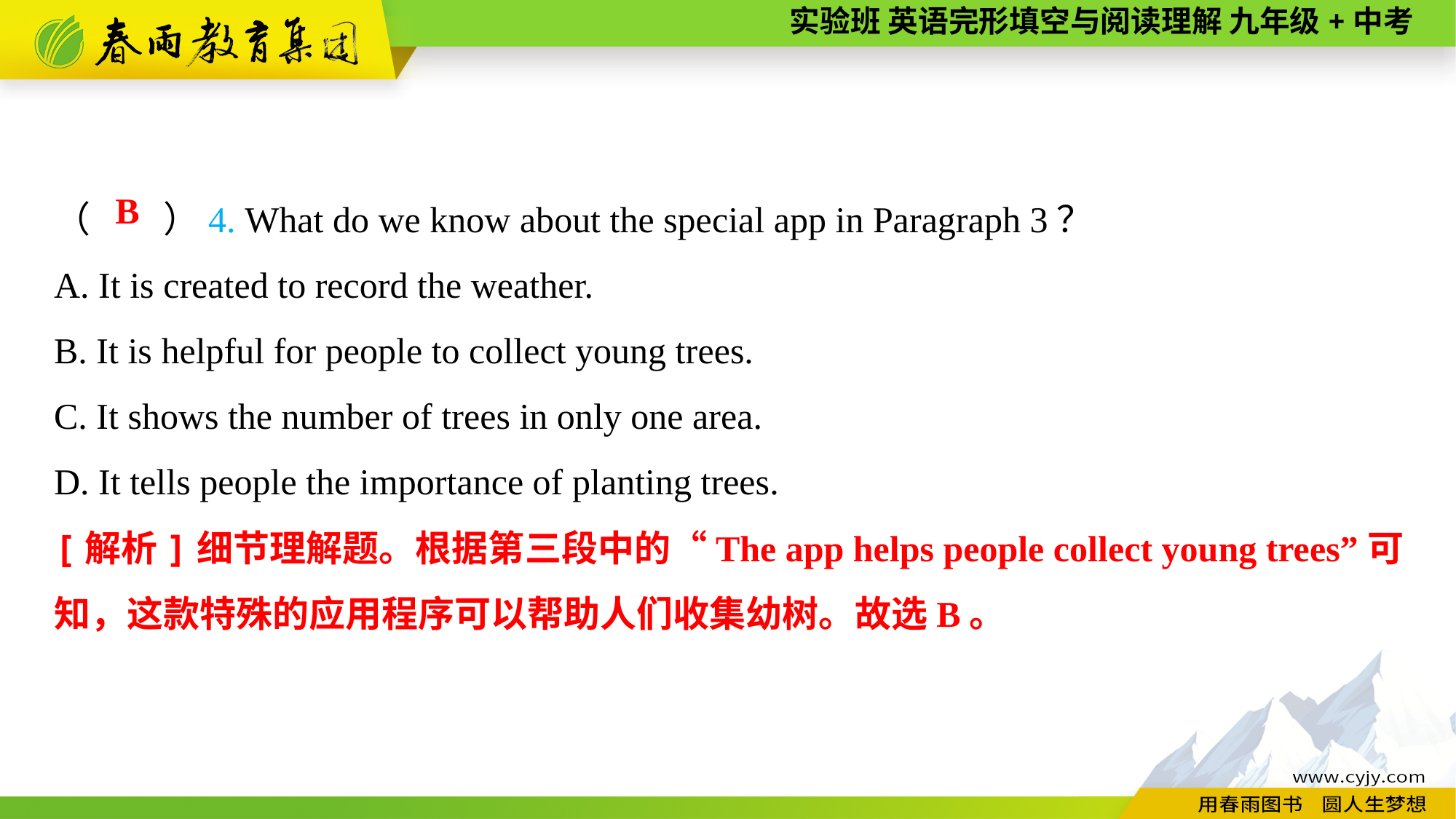

（　　）4. What do we know about the special app in Paragraph 3？
A. It is created to record the weather.
B. It is helpful for people to collect young trees.
C. It shows the number of trees in only one area.
D. It tells people the importance of planting trees.
B
[解析]细节理解题。根据第三段中的“The app helps people collect young trees”可知，这款特殊的应用程序可以帮助人们收集幼树。故选B。